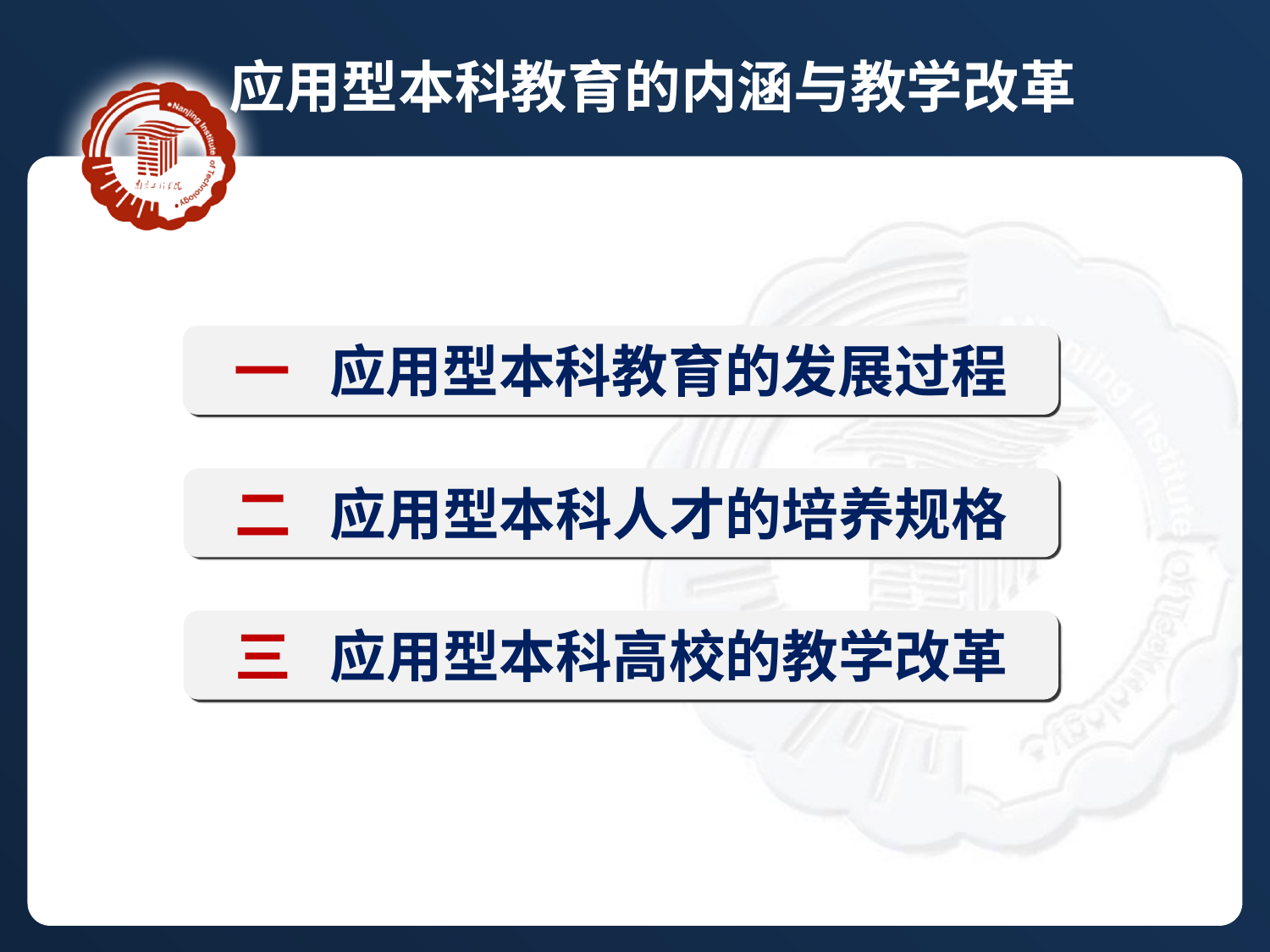

应用型本科教育的内涵与教学改革
一   应用型本科教育的发展过程
二   应用型本科人才的培养规格
三   应用型本科高校的教学改革